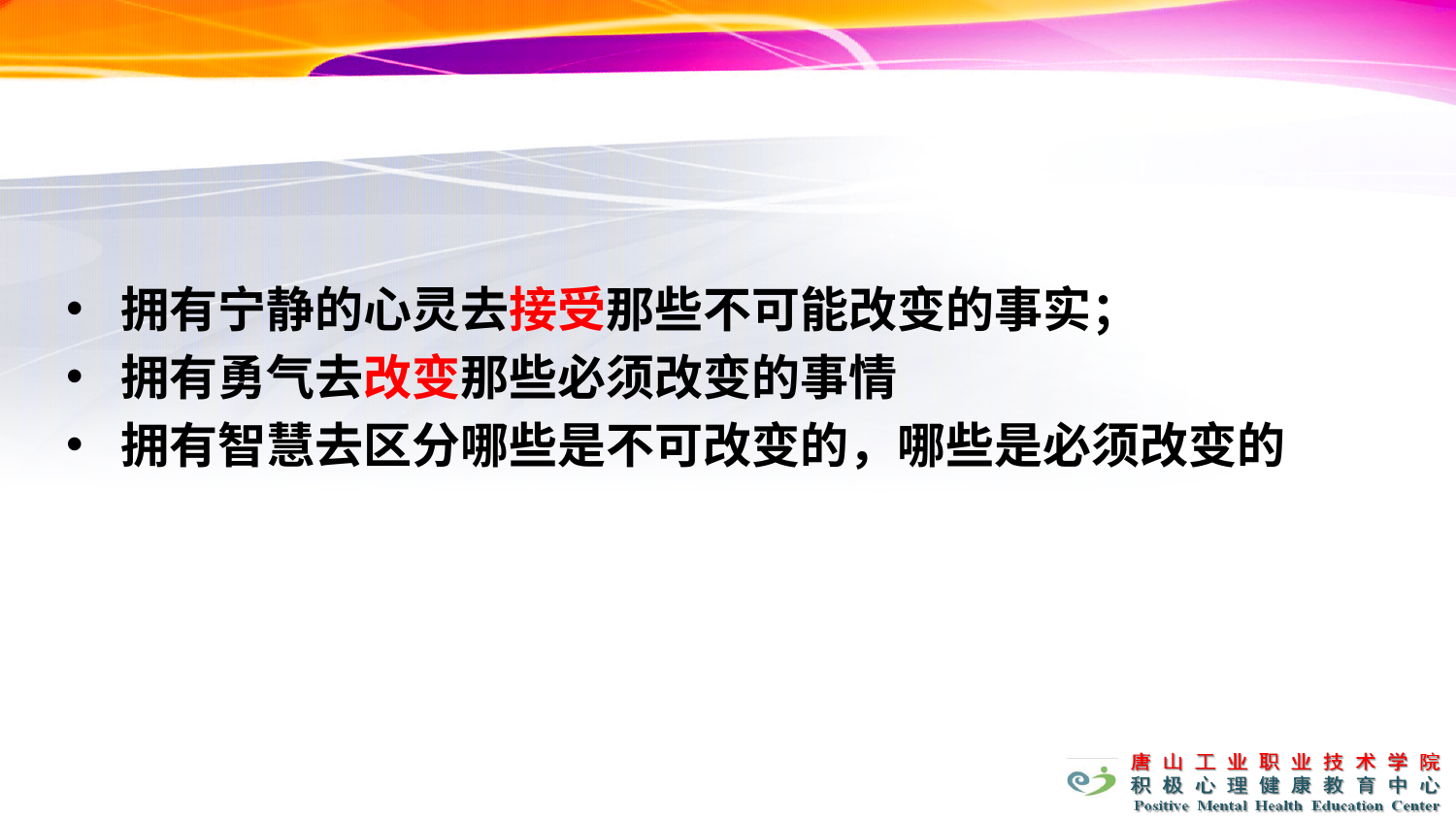

拥有宁静的心灵去接受那些不可能改变的事实；
拥有勇气去改变那些必须改变的事情
拥有智慧去区分哪些是不可改变的，哪些是必须改变的